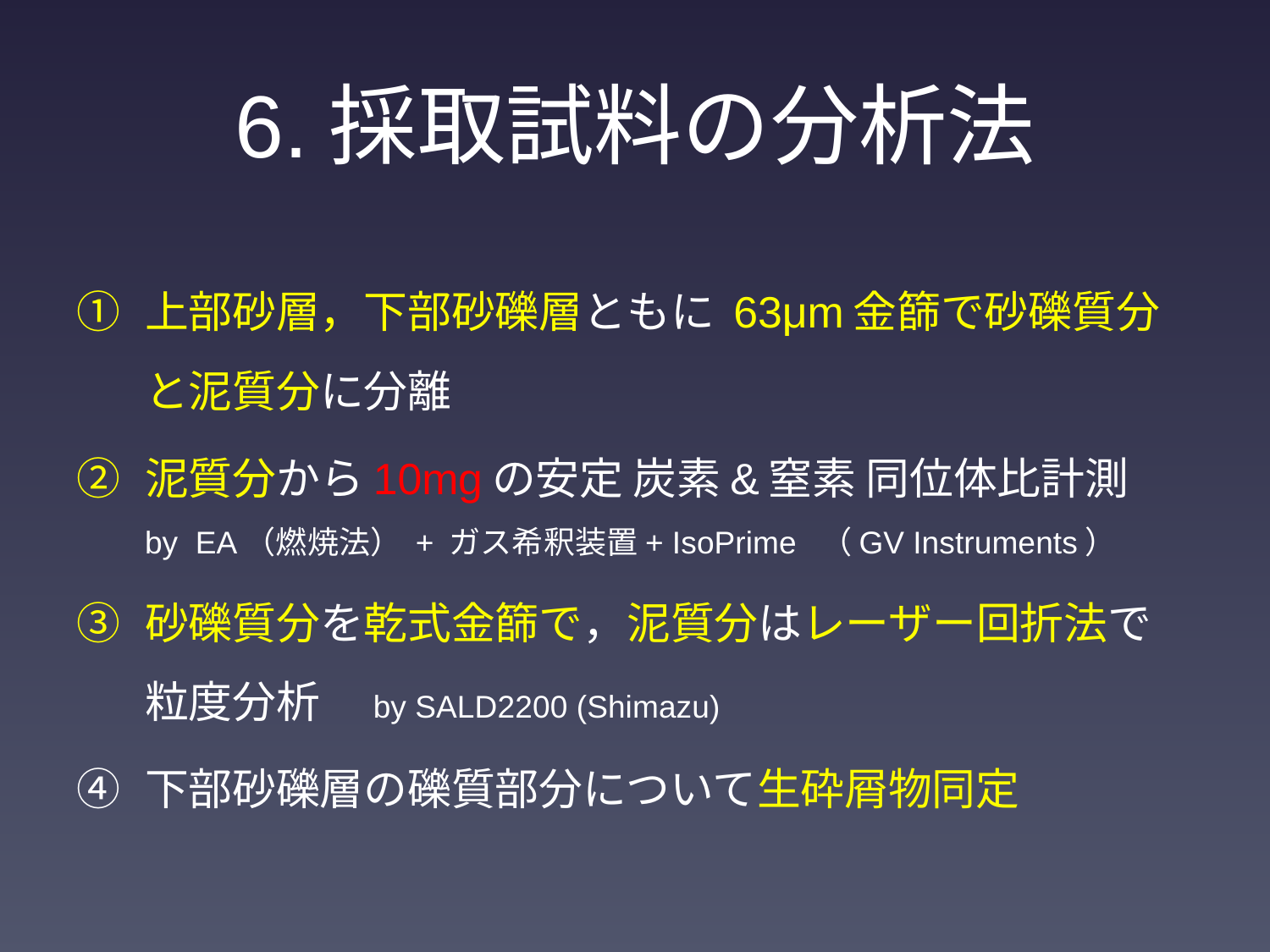

# 6.採取試料の分析法
上部砂層，下部砂礫層ともに 63μm金篩で砂礫質分と泥質分に分離
泥質分から10mgの安定 炭素&窒素 同位体比計測　by  EA（燃焼法） + ガス希釈装置+ IsoPrime  （GV Instruments）
砂礫質分を乾式金篩で，泥質分はレーザー回折法で粒度分析　by SALD2200 (Shimazu)
下部砂礫層の礫質部分について生砕屑物同定